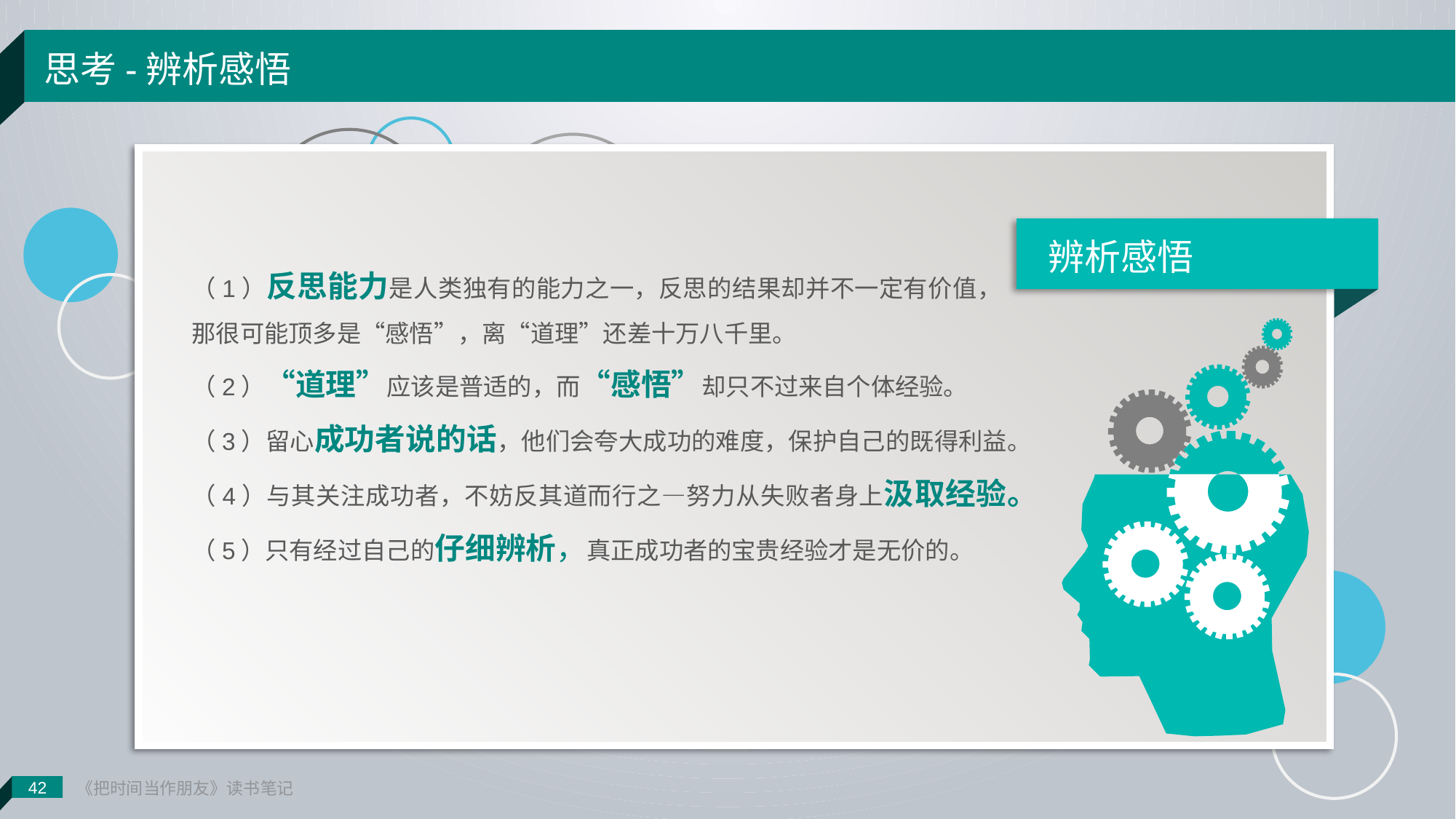

42
《把时间当作朋友》读书笔记

思考-辨析感悟

辨析感悟
（1）反思能力是人类独有的能力之一，反思的结果却并不一定有价值，  那很可能顶多是“感悟”，离“道理”还差十万八千里。
（2）“道理”应该是普适的，而“感悟”却只不过来自个体经验。
（3）留心成功者说的话，他们会夸大成功的难度，保护自己的既得利益。
（4）与其关注成功者，不妨反其道而行之—努力从失败者身上汲取经验。
（5）只有经过自己的仔细辨析，真正成功者的宝贵经验才是无价的。